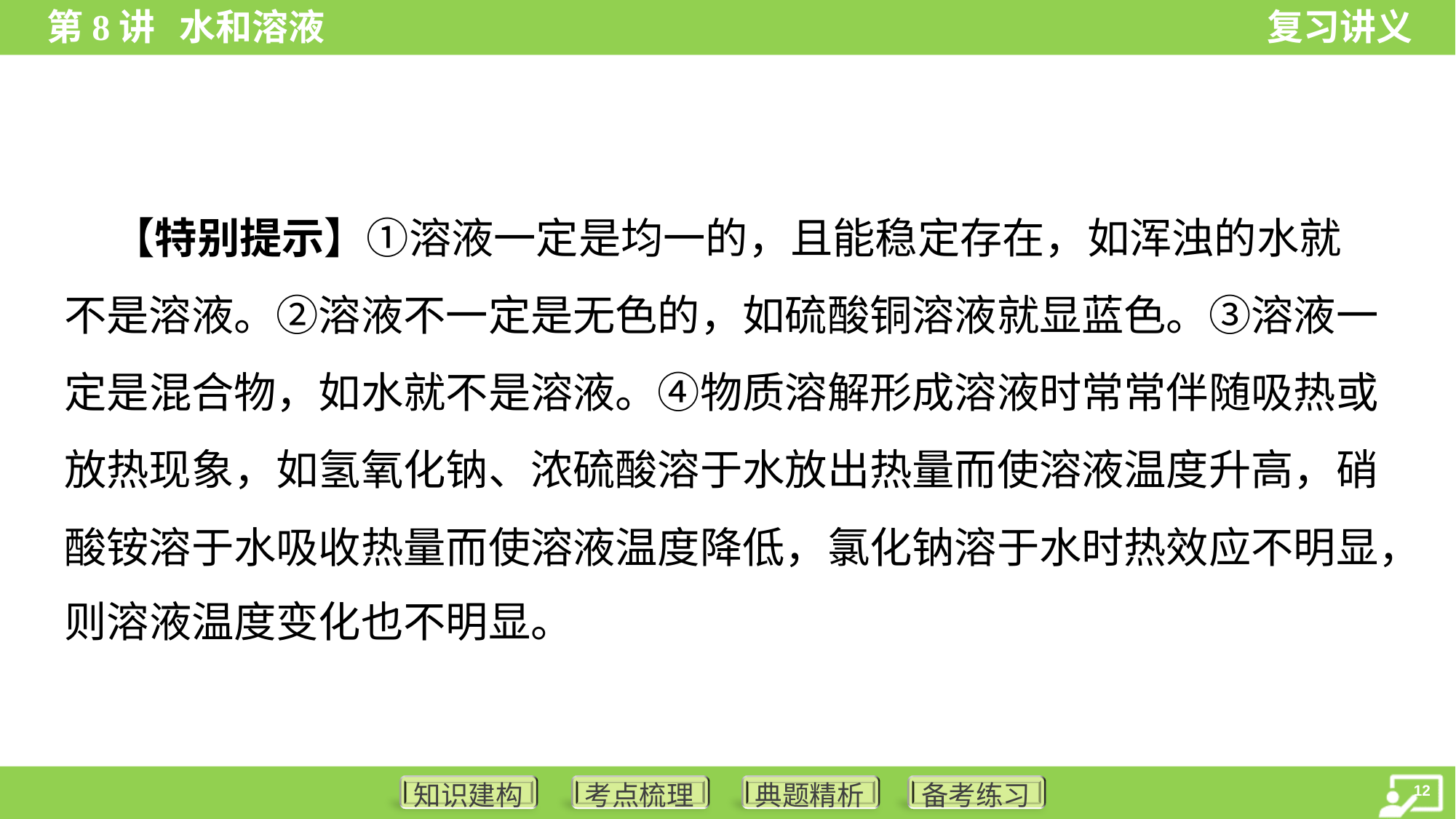

【特别提示】①溶液一定是均一的，且能稳定存在，如浑浊的水就
不是溶液。②溶液不一定是无色的，如硫酸铜溶液就显蓝色。③溶液一
定是混合物，如水就不是溶液。④物质溶解形成溶液时常常伴随吸热或
放热现象，如氢氧化钠、浓硫酸溶于水放出热量而使溶液温度升高，硝
酸铵溶于水吸收热量而使溶液温度降低，氯化钠溶于水时热效应不明显，
则溶液温度变化也不明显。